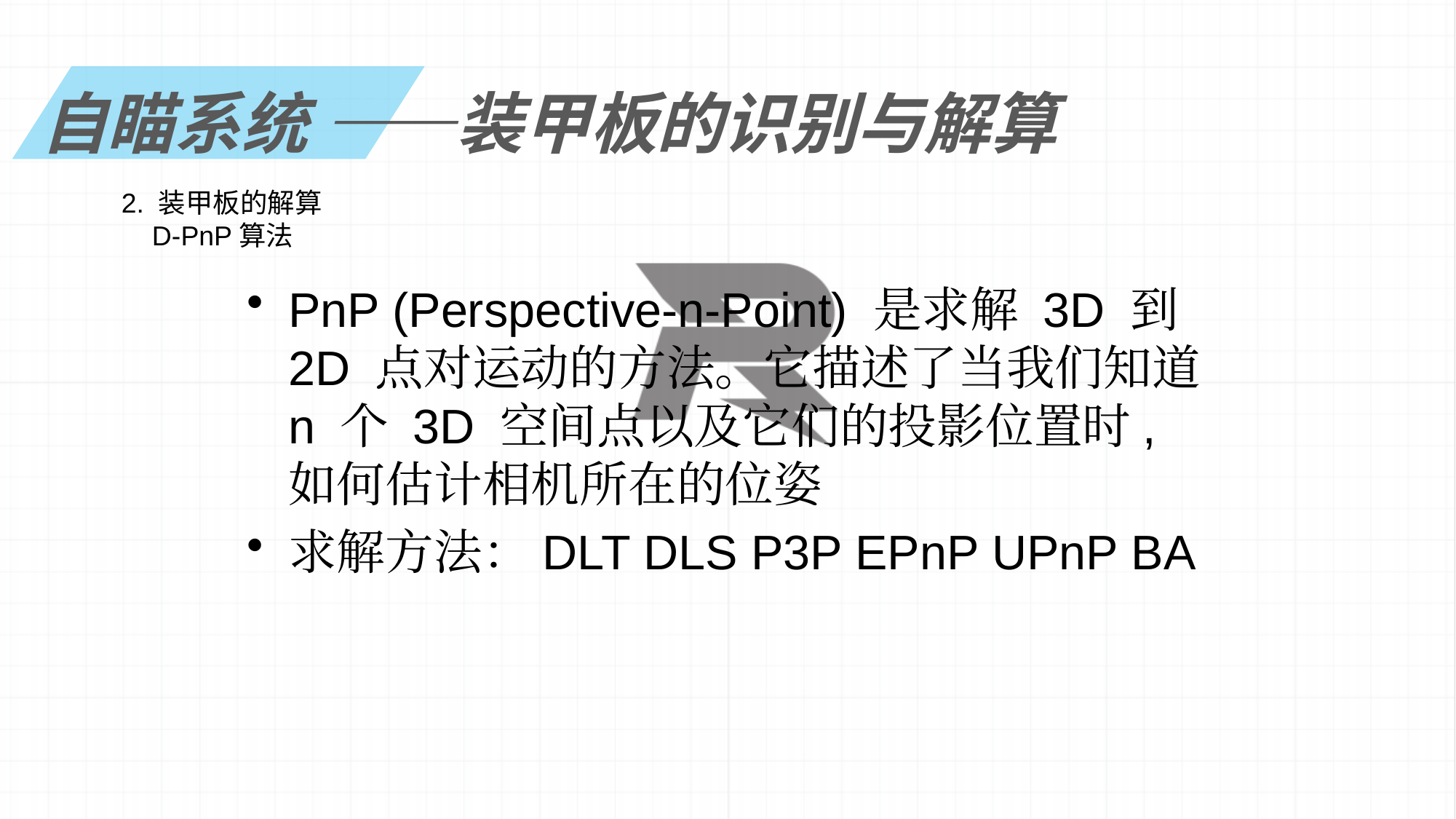

自瞄系统 ——装甲板的识别与解算
2. 装甲板的解算
    D-PnP算法

PnP (Perspective-n-Point) 是求解 3D 到 2D 点对运动的方法。它描述了当我们知道n 个 3D 空间点以及它们的投影位置时,如何估计相机所在的位姿
求解方法：DLT DLS P3P EPnP UPnP BA